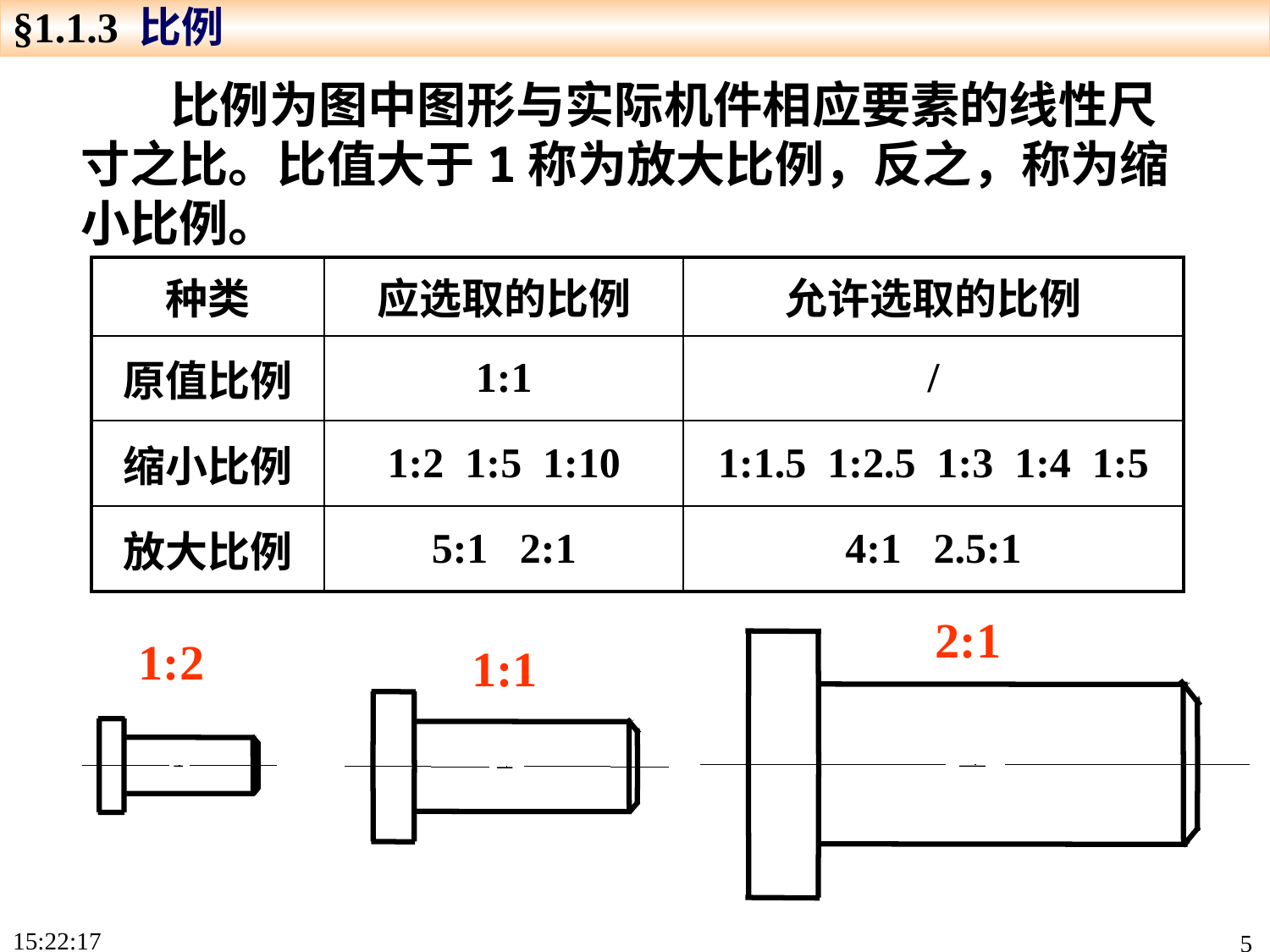

§1.1.3 比例
       比例为图中图形与实际机件相应要素的线性尺寸之比。比值大于1称为放大比例，反之，称为缩小比例。
| 种类 | 应选取的比例 | 允许选取的比例 |
| --- | --- | --- |
| 原值比例 | 1:1 | / |
| 缩小比例 | 1:2 1:5 1:10 | 1:1.5 1:2.5 1:3 1:4 1:5 |
| 放大比例 | 5:1 2:1 | 4:1 2.5:1 |
2:1

1:2

1:1

15:22:17
5